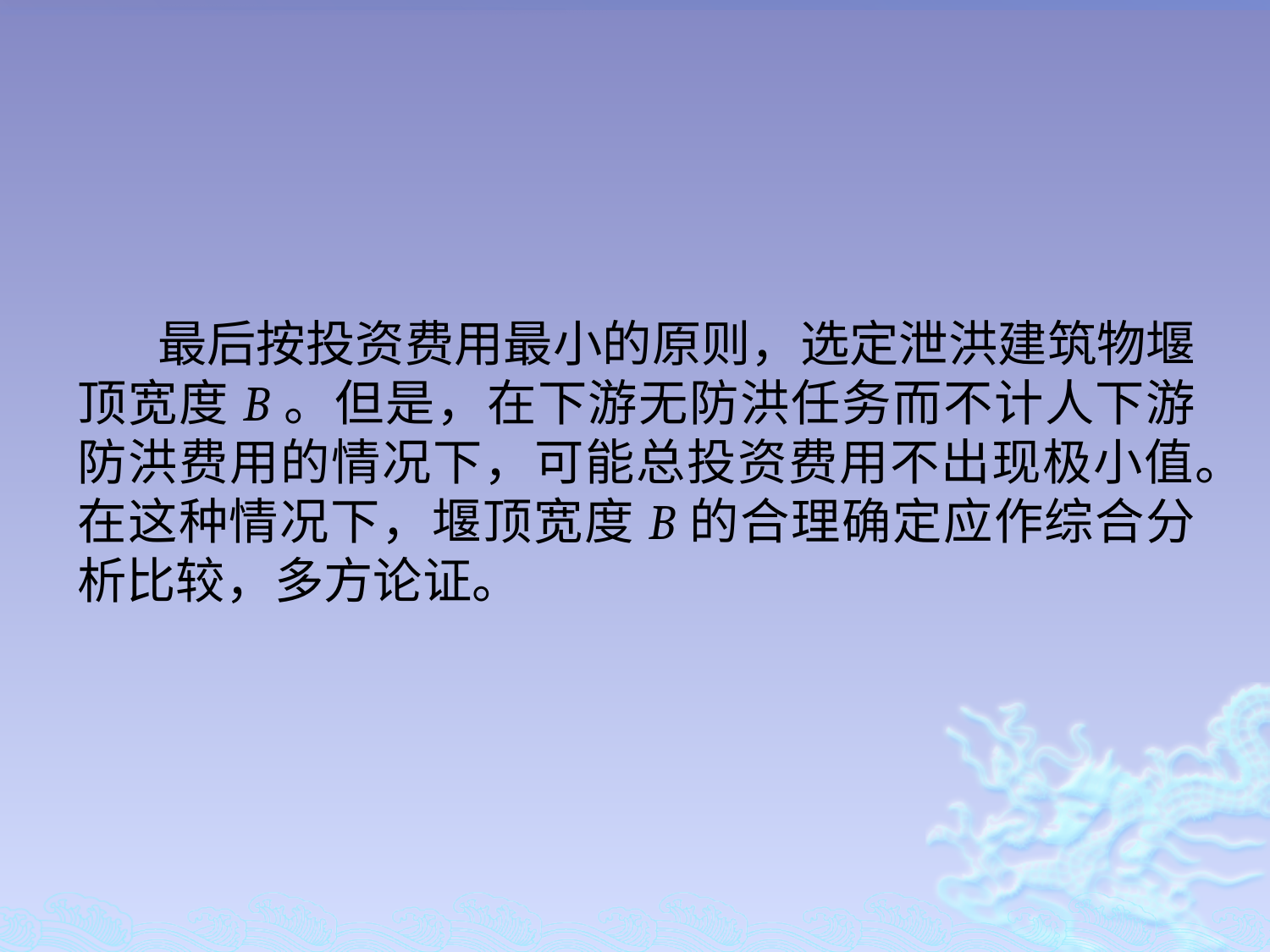

最后按投资费用最小的原则，选定泄洪建筑物堰顶宽度B。但是，在下游无防洪任务而不计人下游防洪费用的情况下，可能总投资费用不出现极小值。在这种情况下，堰顶宽度B的合理确定应作综合分析比较，多方论证。